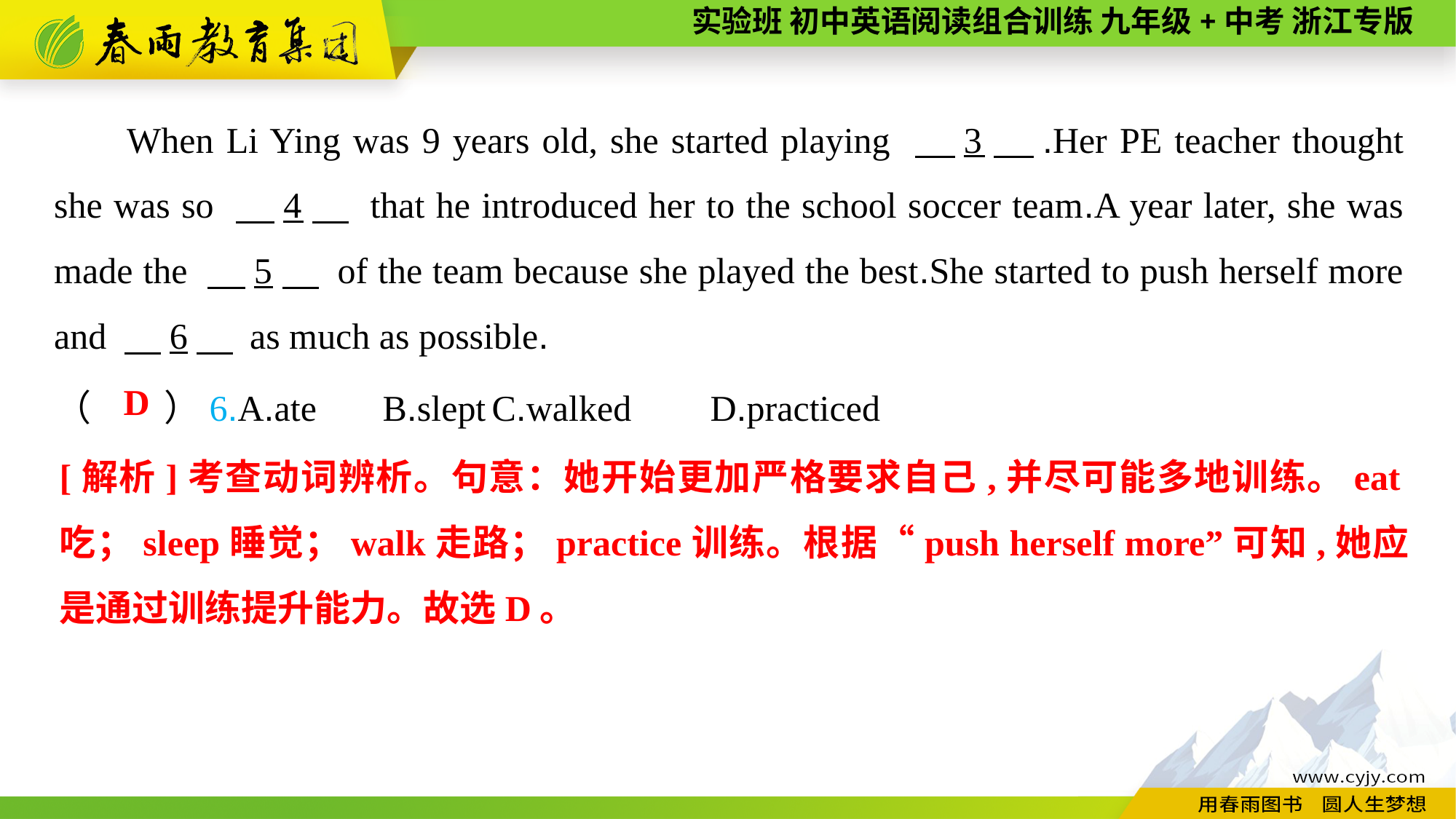

When Li Ying was 9 years old, she started playing 　3　.Her PE teacher thought she was so 　4　 that he introduced her to the school soccer team.A year later, she was made the 　5　 of the team because she played the best.She started to push herself more and 　6　 as much as possible.
（　　）6.A.ate	B.slept	C.walked	D.practiced
D
[解析]考查动词辨析。句意：她开始更加严格要求自己,并尽可能多地训练。eat吃；sleep睡觉；walk走路；practice训练。根据“push herself more”可知,她应是通过训练提升能力。故选D。